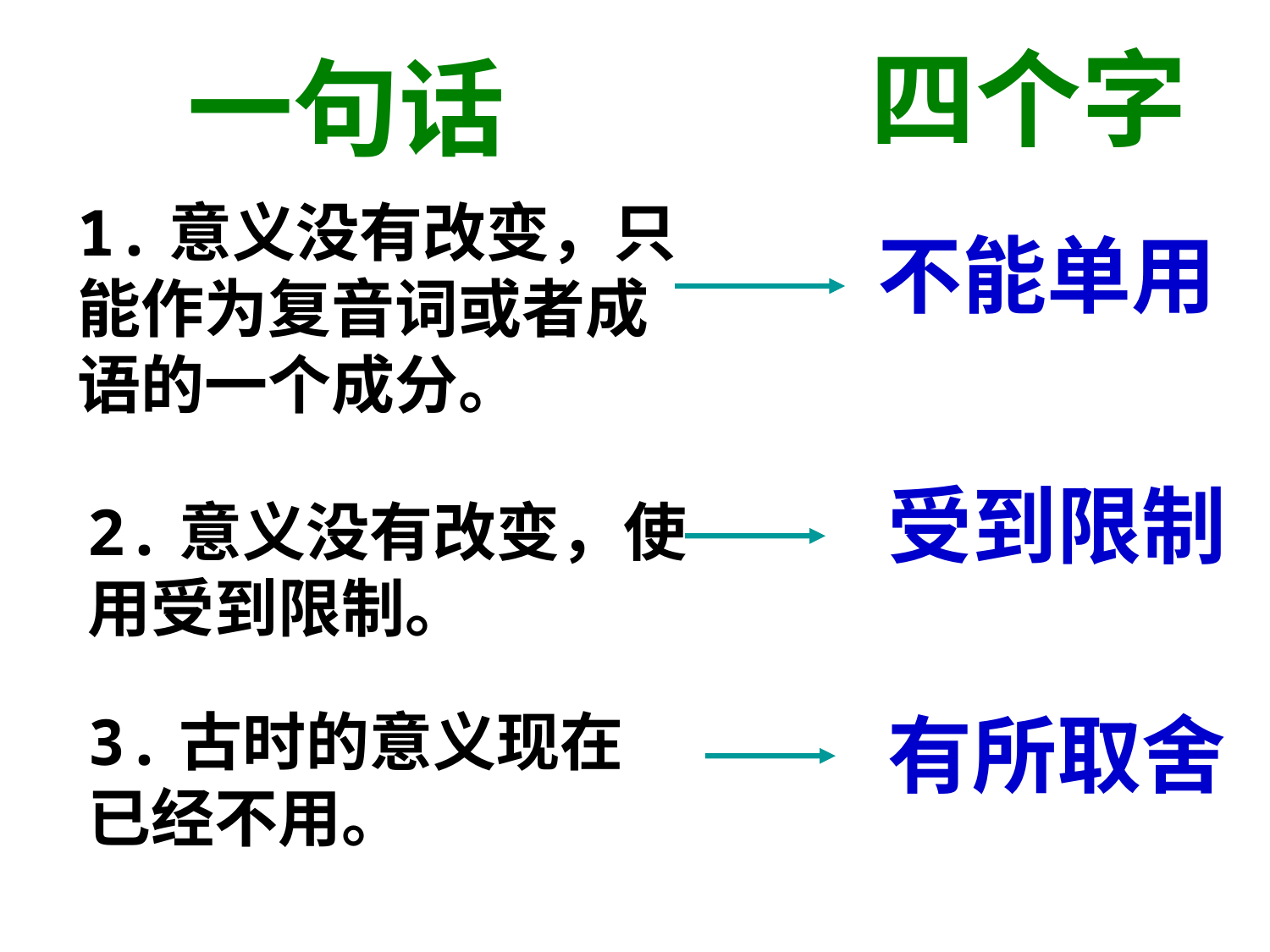

四个字
一句话
1.意义没有改变，只能作为复音词或者成语的一个成分。
不能单用

受到限制
2.意义没有改变，使用受到限制。

3.古时的意义现在已经不用。
有所取舍